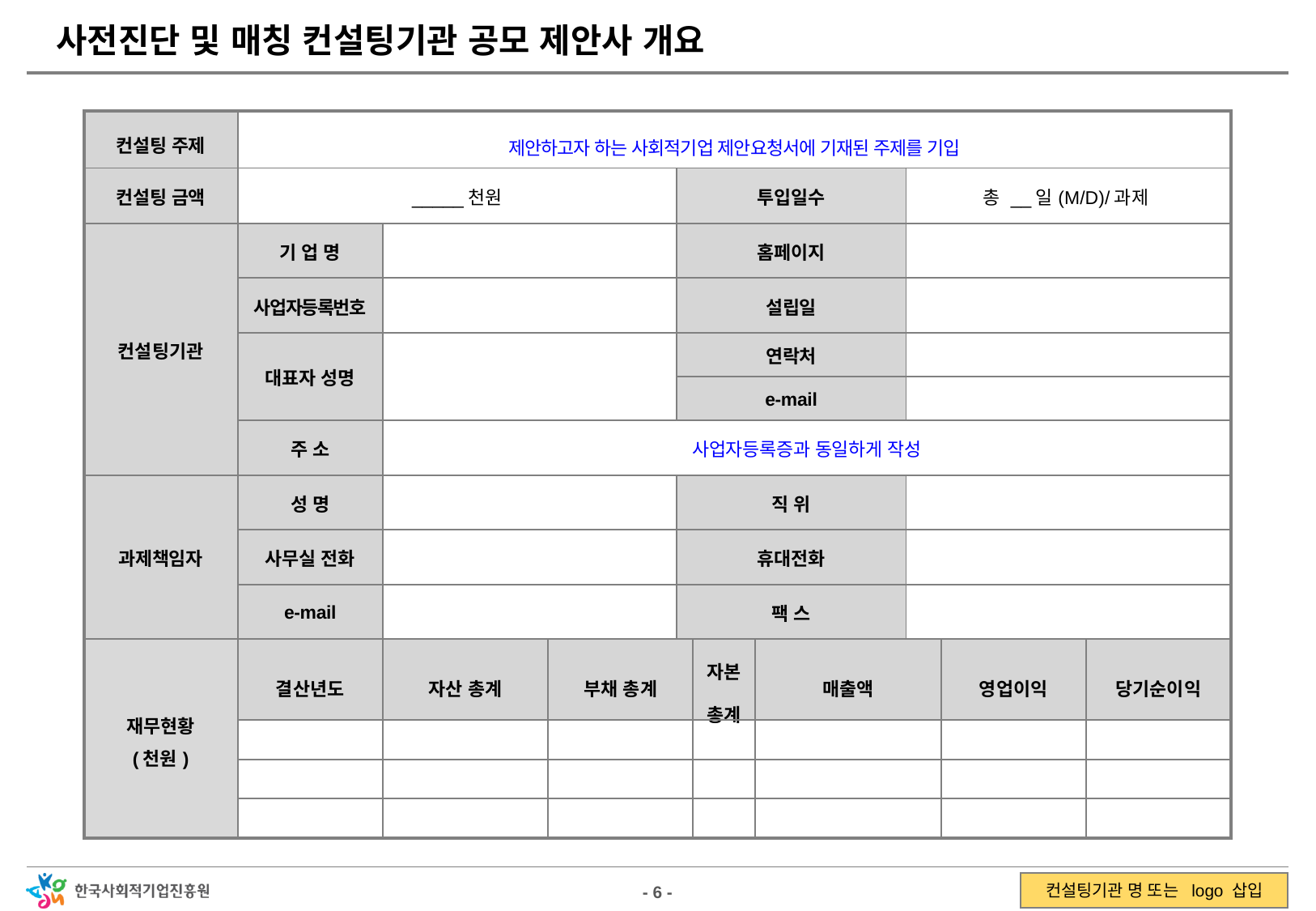

사전진단 및 매칭 컨설팅기관 공모 제안사 개요
| 컨설팅 주제 | 제안하고자 하는 사회적기업 제안요청서에 기재된 주제를 기입 |  |  |  |  |  |  |  |  |
| --- | --- | --- | --- | --- | --- | --- | --- | --- | --- |
| 컨설팅 금액 | \_\_\_\_\_천원 |  |  | 투입일수 |  |  | 총 \_\_일(M/D)/과제 |  |  |
| 컨설팅기관 | 기 업 명 |  |  | 홈페이지 |  |  |  |  |  |
|  | 사업자등록번호 |  |  | 설립일 |  |  |  |  |  |
|  | 대표자 성명 |  |  | 연락처 |  |  |  |  |  |
|  |  |  |  | e-mail |  |  |  |  |  |
|  | 주 소 | 사업자등록증과 동일하게 작성 |  |  |  |  |  |  |  |
| 과제책임자 | 성 명 |  |  | 직 위 |  |  |  |  |  |
|  | 사무실 전화 |  |  | 휴대전화 |  |  |  |  |  |
|  | e-mail |  |  | 팩 스 |  |  |  |  |  |
| 재무현황 (천원) | 결산년도 | 자산 총계 | 부채 총계 |  | 자본 총계 | 매출액 |  | 영업이익 | 당기순이익 |
|  |  |  |  |  |  |  |  |  |  |
|  |  |  |  |  |  |  |  |  |  |
|  |  |  |  |  |  |  |  |  |  |